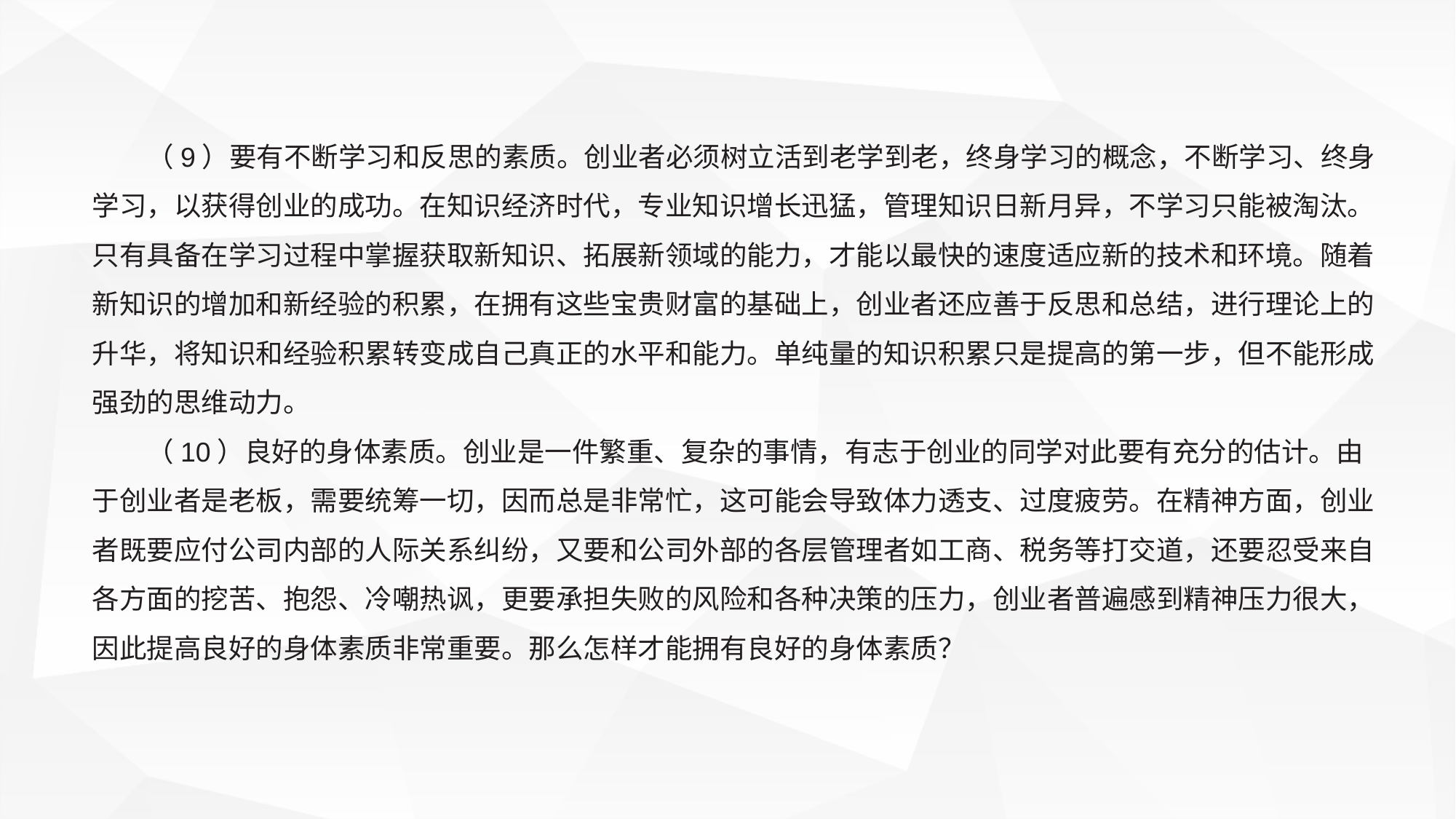

（9）要有不断学习和反思的素质。创业者必须树立活到老学到老，终身学习的概念，不断学习、终身学习，以获得创业的成功。在知识经济时代，专业知识增长迅猛，管理知识日新月异，不学习只能被淘汰。只有具备在学习过程中掌握获取新知识、拓展新领域的能力，才能以最快的速度适应新的技术和环境。随着新知识的增加和新经验的积累，在拥有这些宝贵财富的基础上，创业者还应善于反思和总结，进行理论上的升华，将知识和经验积累转变成自己真正的水平和能力。单纯量的知识积累只是提高的第一步，但不能形成强劲的思维动力。
（10）良好的身体素质。创业是一件繁重、复杂的事情，有志于创业的同学对此要有充分的估计。由于创业者是老板，需要统筹一切，因而总是非常忙，这可能会导致体力透支、过度疲劳。在精神方面，创业者既要应付公司内部的人际关系纠纷，又要和公司外部的各层管理者如工商、税务等打交道，还要忍受来自各方面的挖苦、抱怨、冷嘲热讽，更要承担失败的风险和各种决策的压力，创业者普遍感到精神压力很大，因此提高良好的身体素质非常重要。那么怎样才能拥有良好的身体素质？